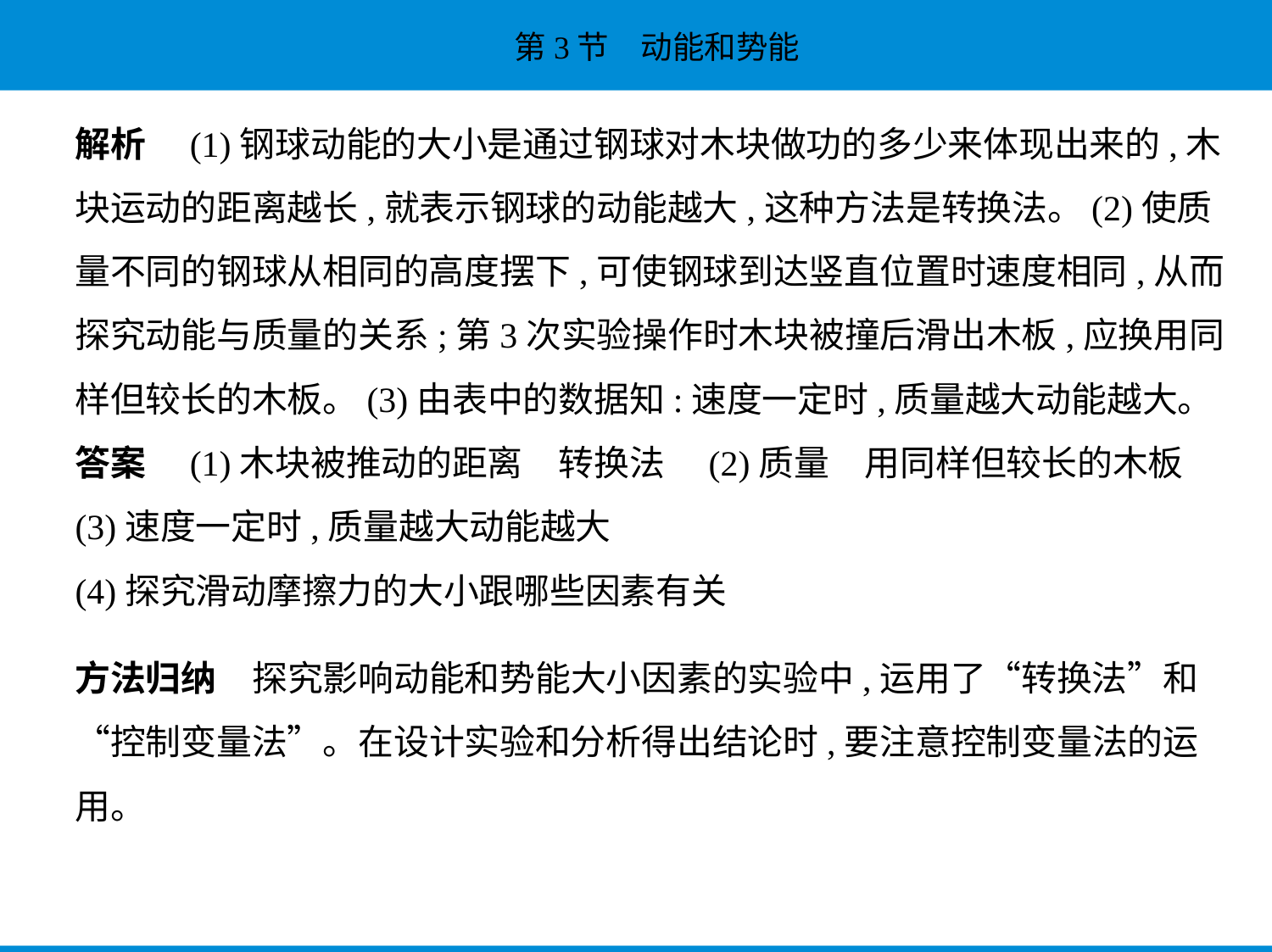

解析　(1)钢球动能的大小是通过钢球对木块做功的多少来体现出来的,木
块运动的距离越长,就表示钢球的动能越大,这种方法是转换法。(2)使质
量不同的钢球从相同的高度摆下,可使钢球到达竖直位置时速度相同,从而
探究动能与质量的关系;第3次实验操作时木块被撞后滑出木板,应换用同
样但较长的木板。(3)由表中的数据知:速度一定时,质量越大动能越大。
答案　(1)木块被推动的距离　转换法　(2)质量　用同样但较长的木板    
(3)速度一定时,质量越大动能越大
(4)探究滑动摩擦力的大小跟哪些因素有关
方法归纳　探究影响动能和势能大小因素的实验中,运用了“转换法”和
“控制变量法”。在设计实验和分析得出结论时,要注意控制变量法的运
用。